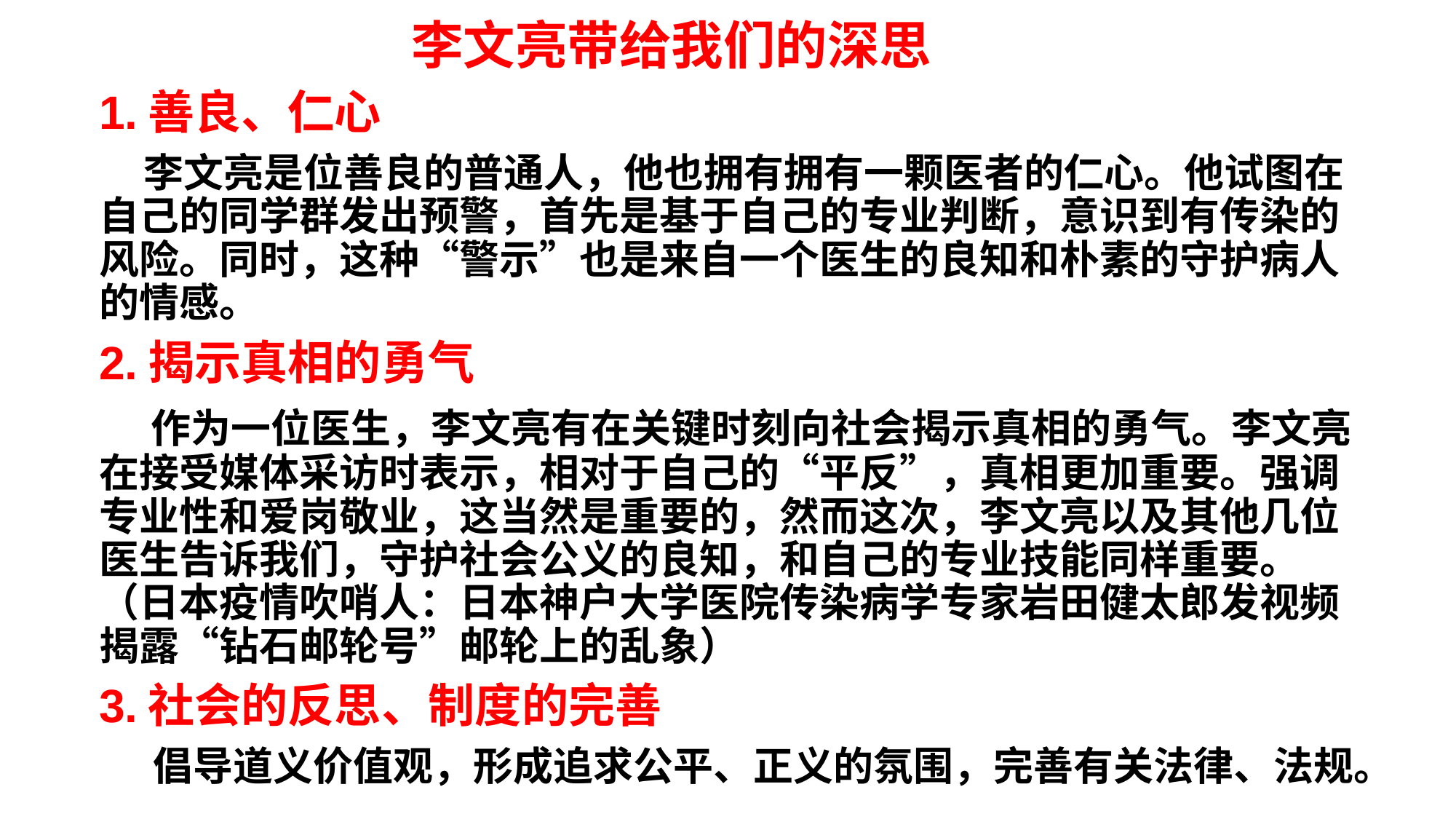

李文亮带给我们的深思
1.善良、仁心
    李文亮是位善良的普通人，他也拥有拥有一颗医者的仁心。他试图在自己的同学群发出预警，首先是基于自己的专业判断，意识到有传染的风险。同时，这种“警示”也是来自一个医生的良知和朴素的守护病人的情感。
2.揭示真相的勇气
    作为一位医生，李文亮有在关键时刻向社会揭示真相的勇气。李文亮在接受媒体采访时表示，相对于自己的“平反”，真相更加重要。强调专业性和爱岗敬业，这当然是重要的，然而这次，李文亮以及其他几位医生告诉我们，守护社会公义的良知，和自己的专业技能同样重要。（日本疫情吹哨人：日本神户大学医院传染病学专家岩田健太郎发视频揭露“钻石邮轮号”邮轮上的乱象）
3.社会的反思、制度的完善
     倡导道义价值观，形成追求公平、正义的氛围，完善有关法律、法规。